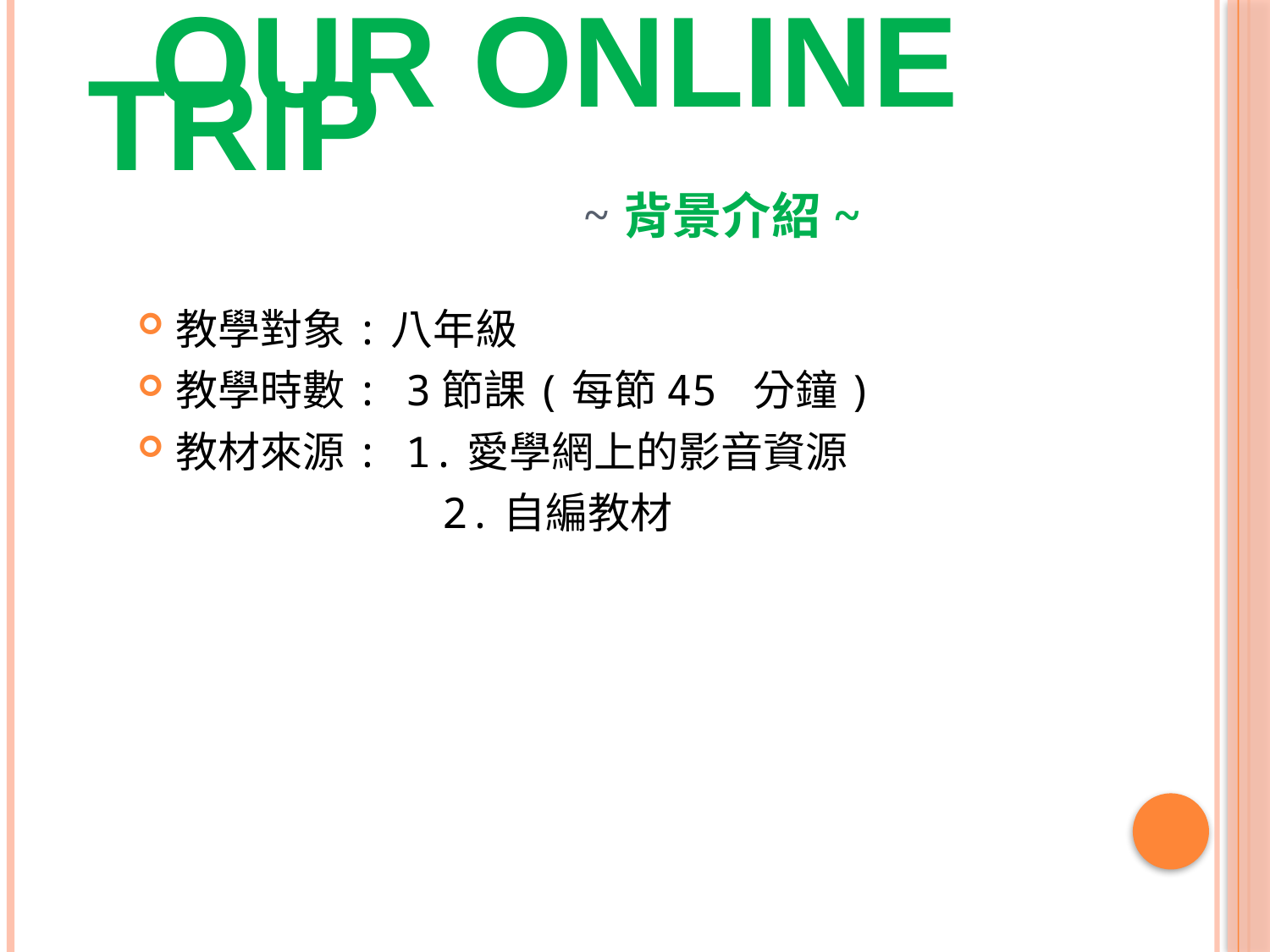

# OUR ONLINE TRIP ~背景介紹~
教學對象:八年級
教學時數: 3節課(每節45 分鐘)
教材來源: 1.愛學網上的影音資源
            2.自編教材